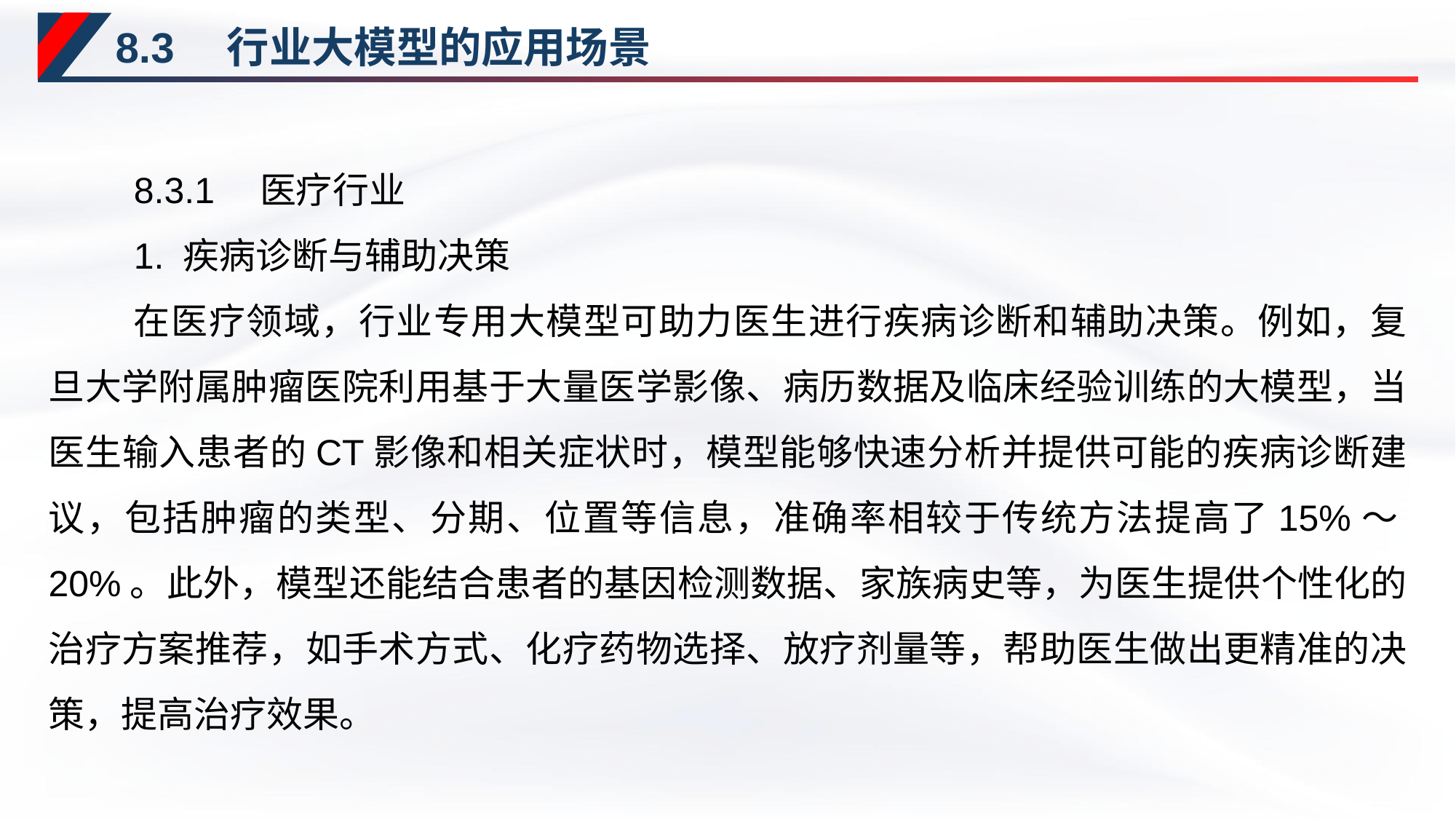

# 8.3　行业大模型的应用场景
8.3.1　医疗行业
1. 疾病诊断与辅助决策
在医疗领域，行业专用大模型可助力医生进行疾病诊断和辅助决策。例如，复旦大学附属肿瘤医院利用基于大量医学影像、病历数据及临床经验训练的大模型，当医生输入患者的CT影像和相关症状时，模型能够快速分析并提供可能的疾病诊断建议，包括肿瘤的类型、分期、位置等信息，准确率相较于传统方法提高了15%～20%。此外，模型还能结合患者的基因检测数据、家族病史等，为医生提供个性化的治疗方案推荐，如手术方式、化疗药物选择、放疗剂量等，帮助医生做出更精准的决策，提高治疗效果。